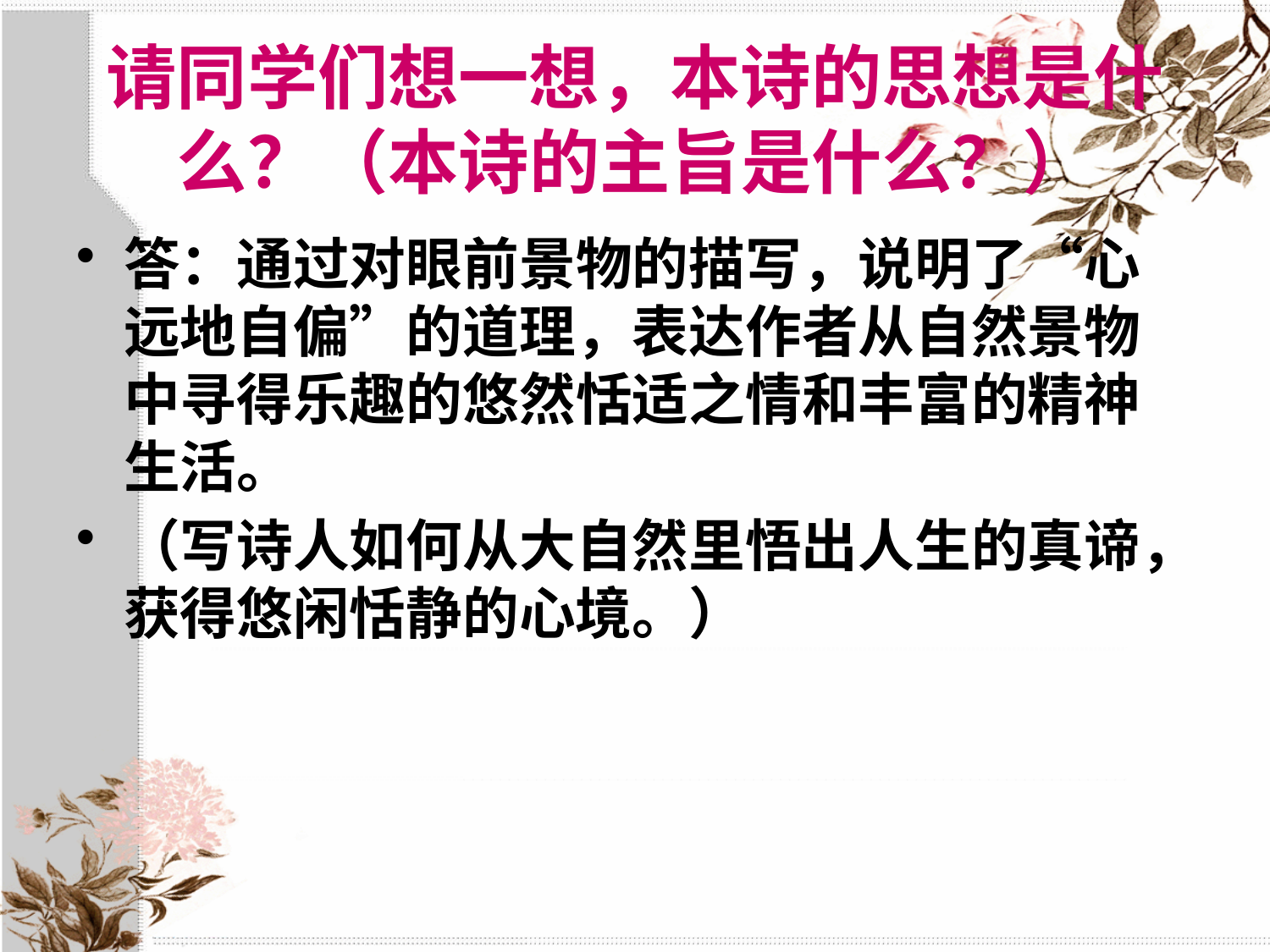

# 请同学们想一想，本诗的思想是什么？（本诗的主旨是什么？）
答：通过对眼前景物的描写，说明了“心远地自偏”的道理，表达作者从自然景物中寻得乐趣的悠然恬适之情和丰富的精神生活。
（写诗人如何从大自然里悟出人生的真谛，获得悠闲恬静的心境。）

17